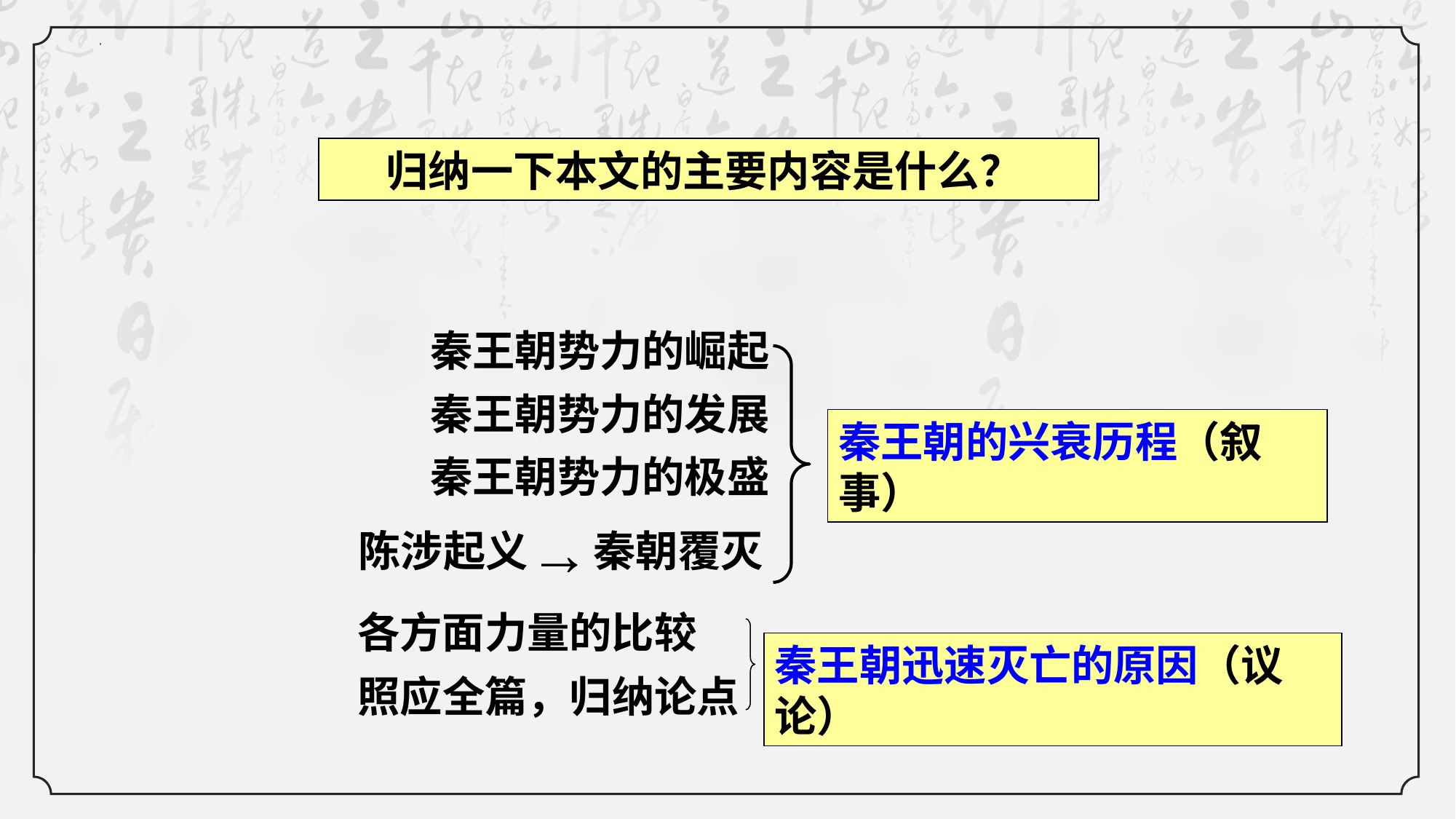

归纳一下本文的主要内容是什么？

秦王朝势力的崛起

秦王朝势力的发展
秦王朝的兴衰历程（叙事）
秦王朝势力的极盛
→
陈涉起义
秦朝覆灭
各方面力量的比较

秦王朝迅速灭亡的原因（议论）
照应全篇，归纳论点